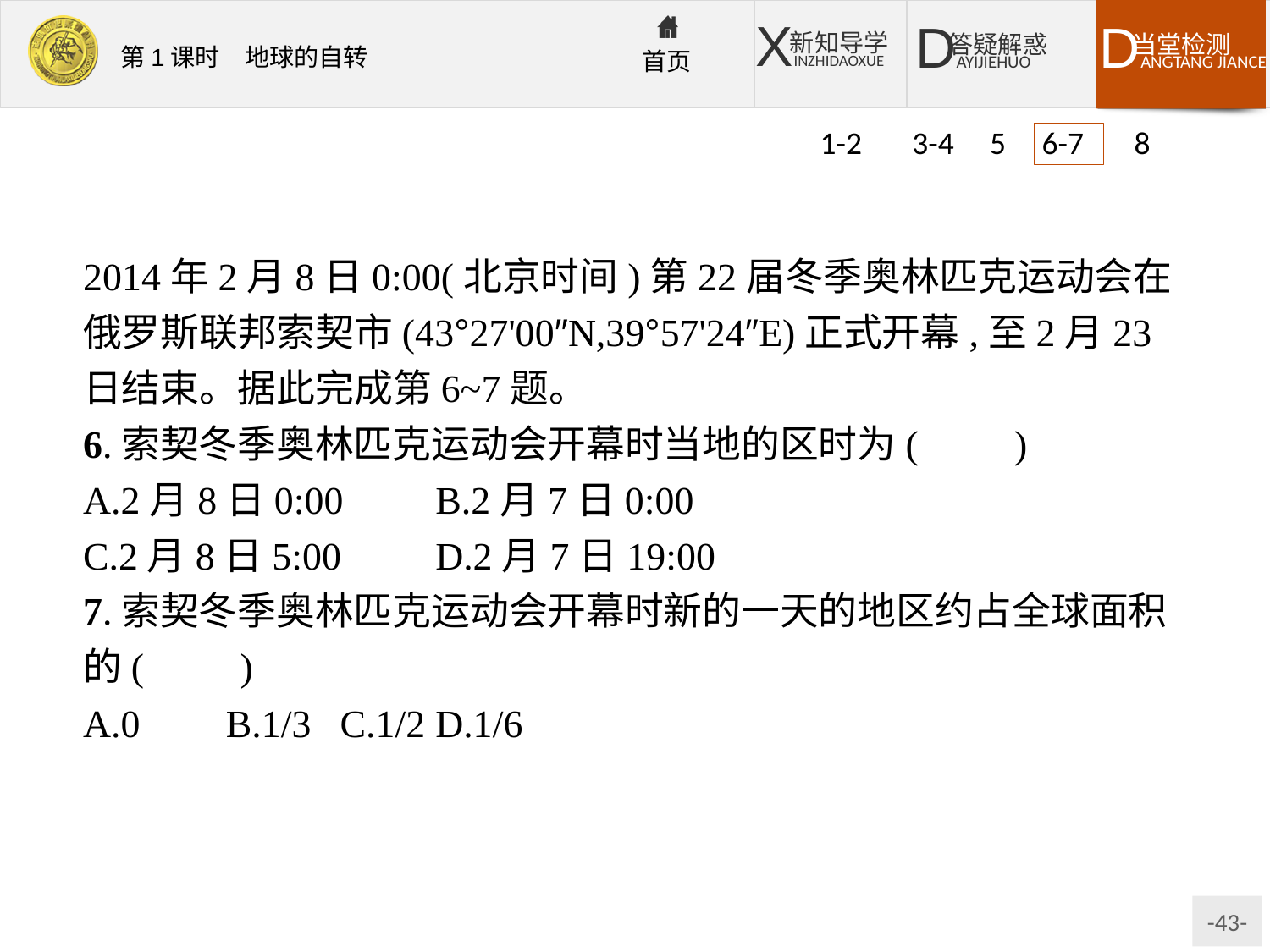

1-2       3-4     5     6-7       8

2014年2月8日0:00(北京时间)第22届冬季奥林匹克运动会在俄罗斯联邦索契市(43°27'00″N,39°57'24″E)正式开幕,至2月23日结束。据此完成第6~7题。
6.索契冬季奥林匹克运动会开幕时当地的区时为(　　)
A.2月8日0:00	B.2月7日0:00
C.2月8日5:00	D.2月7日19:00
7.索契冬季奥林匹克运动会开幕时新的一天的地区约占全球面积的(　　)
A.0	B.1/3	C.1/2	D.1/6